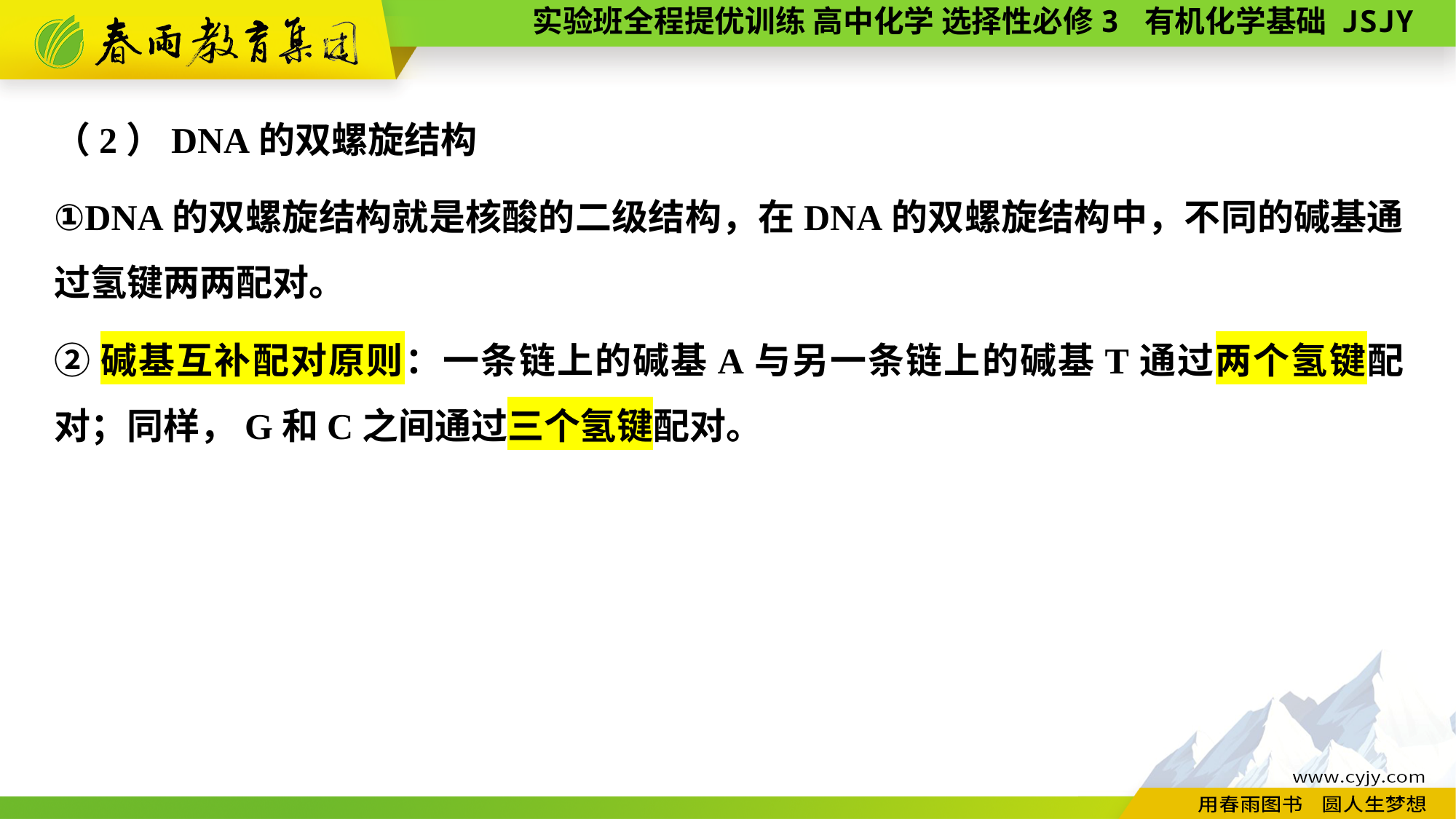

（2）DNA的双螺旋结构
①DNA的双螺旋结构就是核酸的二级结构，在DNA的双螺旋结构中，不同的碱基通过氢键两两配对。
②碱基互补配对原则：一条链上的碱基A与另一条链上的碱基T通过两个氢键配对；同样，G和C之间通过三个氢键配对。